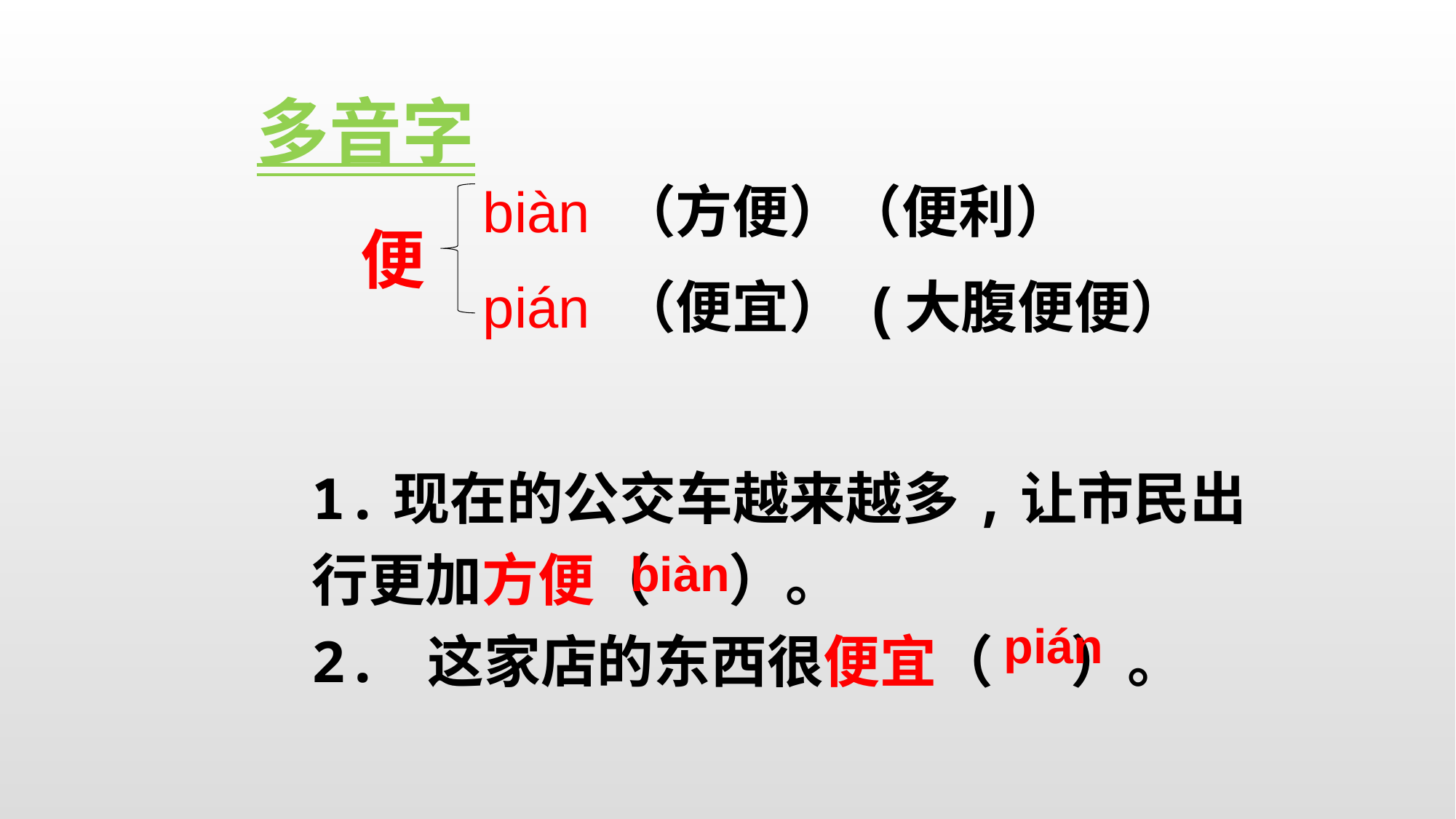

多音字
   biàn （方便）（便利）
   pián （便宜） (大腹便便）

便
1.现在的公交车越来越多,让市民出行更加方便（      ）。
2. 这家店的东西很便宜（      ）。
biàn
pián